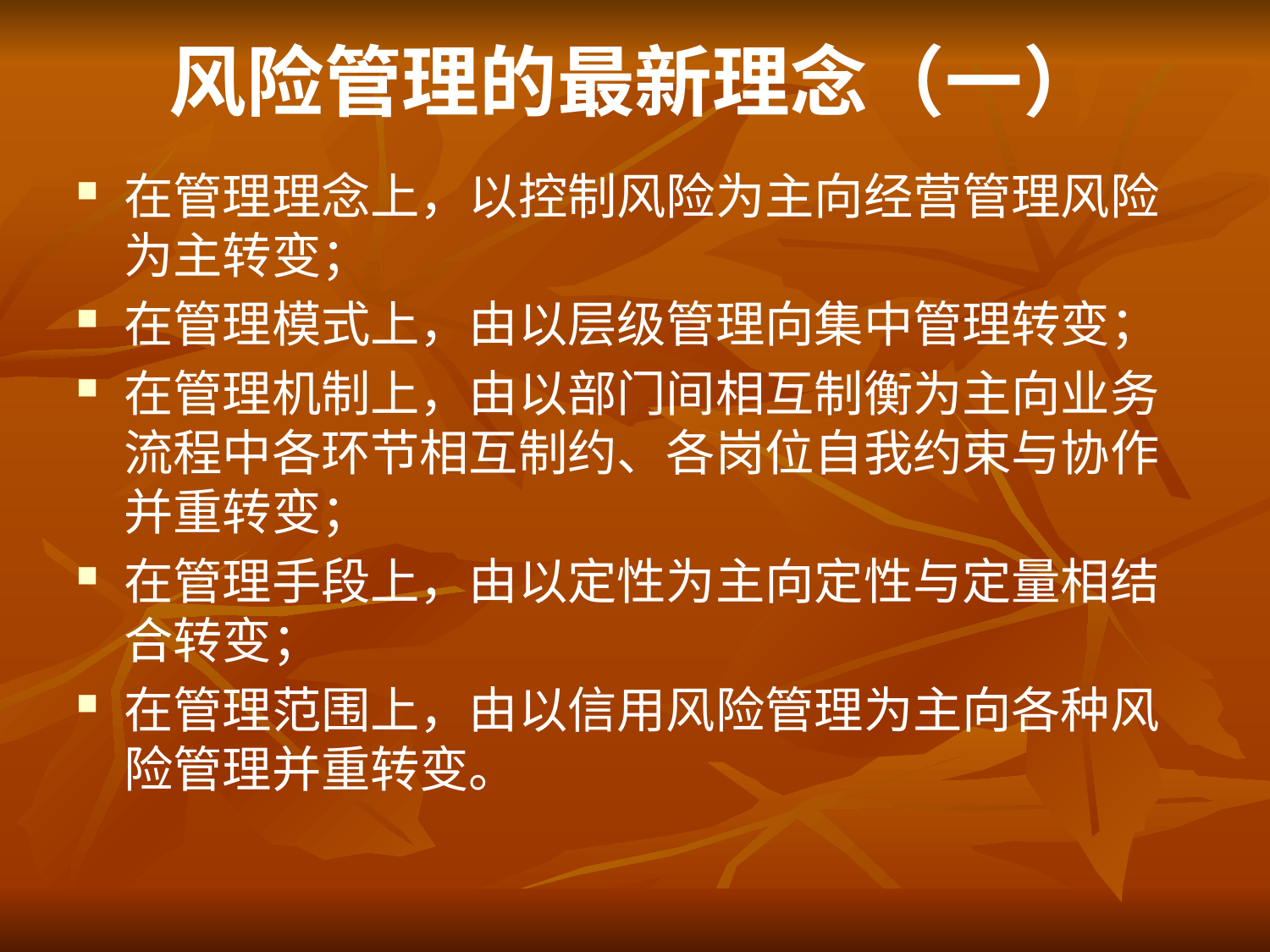

# 风险管理的最新理念（一）
在管理理念上，以控制风险为主向经营管理风险为主转变；
在管理模式上，由以层级管理向集中管理转变；
在管理机制上，由以部门间相互制衡为主向业务流程中各环节相互制约、各岗位自我约束与协作并重转变；
在管理手段上，由以定性为主向定性与定量相结合转变；
在管理范围上，由以信用风险管理为主向各种风险管理并重转变。